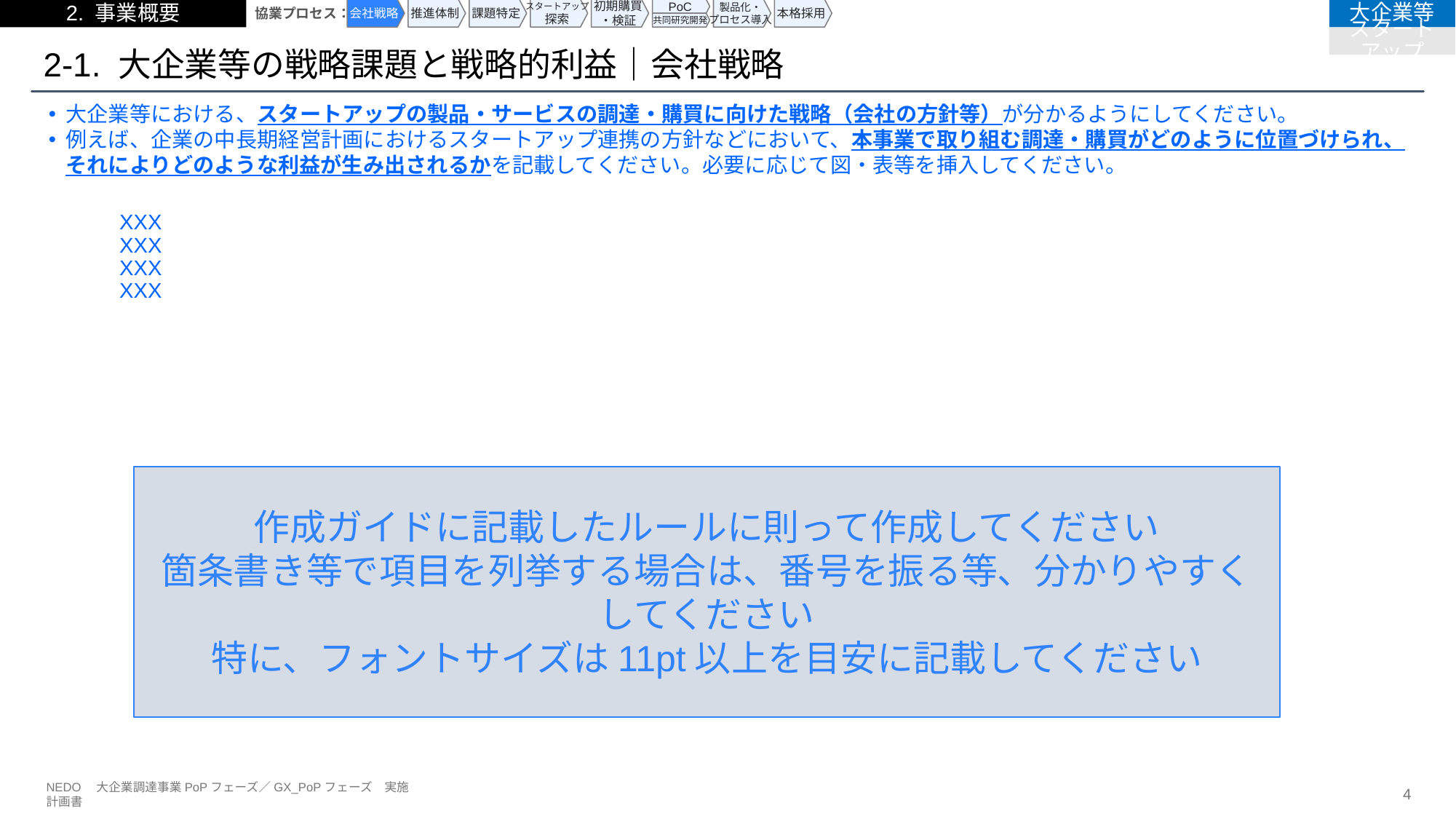

2. 事業概要
協業プロセス：
会社戦略
推進体制
課題特定
スタートアップ
探索
初期購買
・検証
PoC
製品化・
プロセス導入
本格採用
大企業等
共同研究開発
スタートアップ
# 2-1. 大企業等の戦略課題と戦略的利益｜会社戦略
大企業等における、スタートアップの製品・サービスの調達・購買に向けた戦略（会社の方針等）が分かるようにしてください。
例えば、企業の中長期経営計画におけるスタートアップ連携の方針などにおいて、本事業で取り組む調達・購買がどのように位置づけられ、それによりどのような利益が生み出されるかを記載してください。必要に応じて図・表等を挿入してください。

XXX
XXX
XXX
XXX
作成ガイドに記載したルールに則って作成してください
箇条書き等で項目を列挙する場合は、番号を振る等、分かりやすくしてください
特に、フォントサイズは11pt以上を目安に記載してください
NEDO　大企業調達事業PoPフェーズ／GX_PoPフェーズ　実施計画書
4